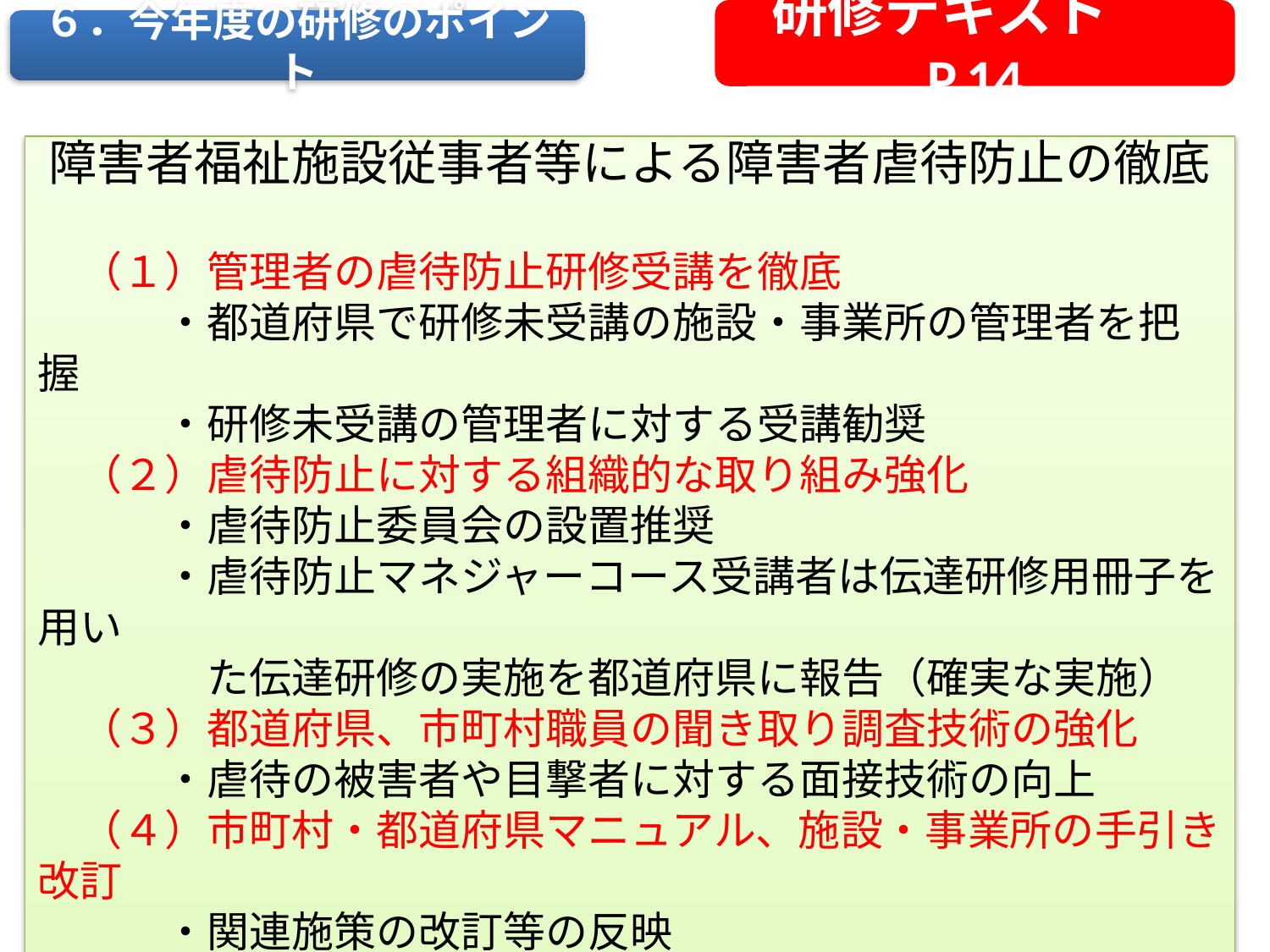

研修テキスト　P.14
６．今年度の研修のポイント
障害者福祉施設従事者等による障害者虐待防止の徹底

　（１）管理者の虐待防止研修受講を徹底
　　　・都道府県で研修未受講の施設・事業所の管理者を把握
　　　・研修未受講の管理者に対する受講勧奨
　（２）虐待防止に対する組織的な取り組み強化
　　　・虐待防止委員会の設置推奨
　　　・虐待防止マネジャーコース受講者は伝達研修用冊子を用い
　　　　た伝達研修の実施を都道府県に報告（確実な実施）
　（３）都道府県、市町村職員の聞き取り調査技術の強化
　　　・虐待の被害者や目撃者に対する面接技術の向上
　（４）市町村・都道府県マニュアル、施設・事業所の手引き改訂
　　　・関連施策の改訂等の反映
　　　・深刻な虐待事案の検証委員会報告書の教訓を反映